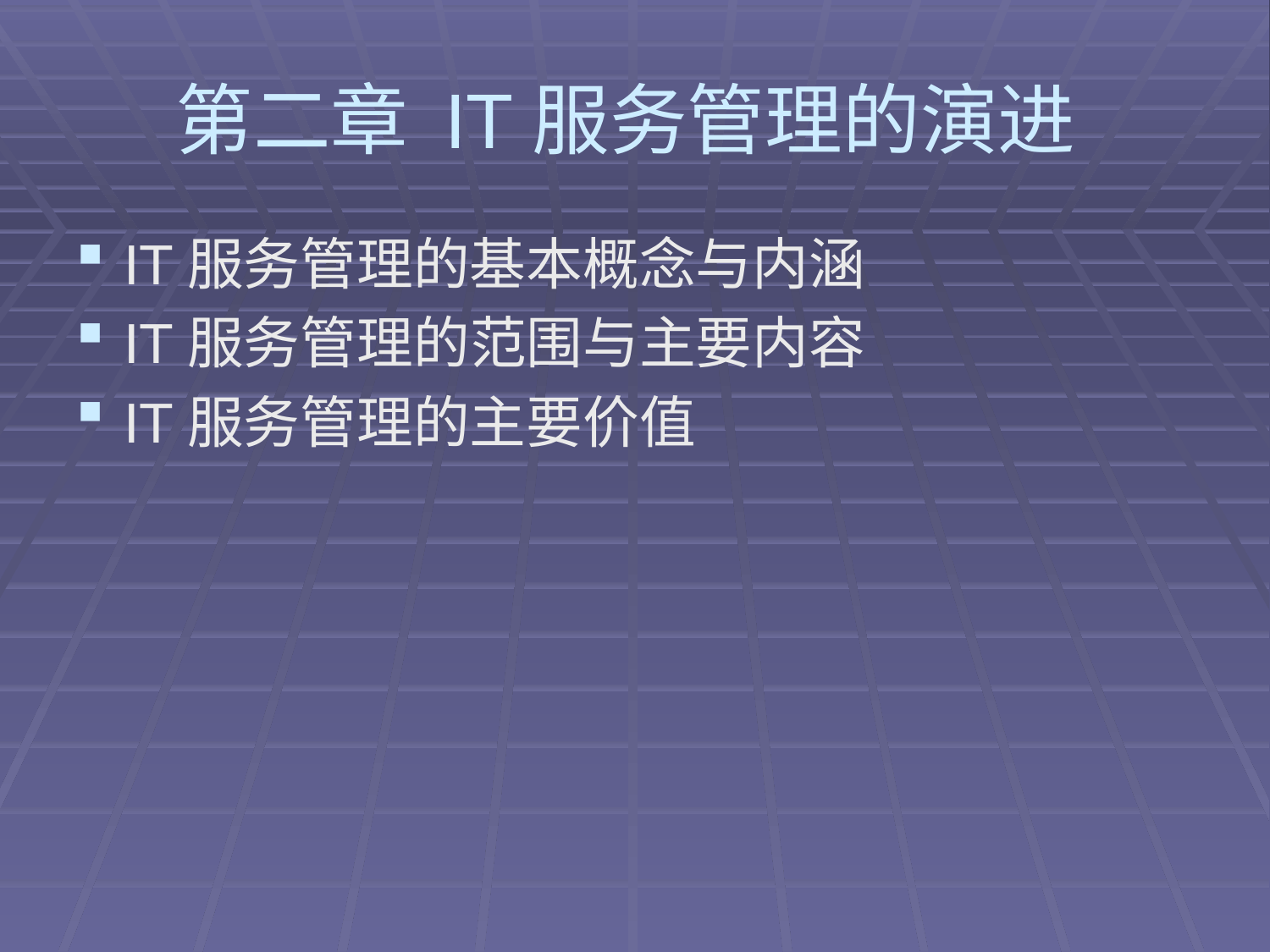

# 第二章 IT服务管理的演进
IT服务管理的基本概念与内涵
IT服务管理的范围与主要内容
IT服务管理的主要价值